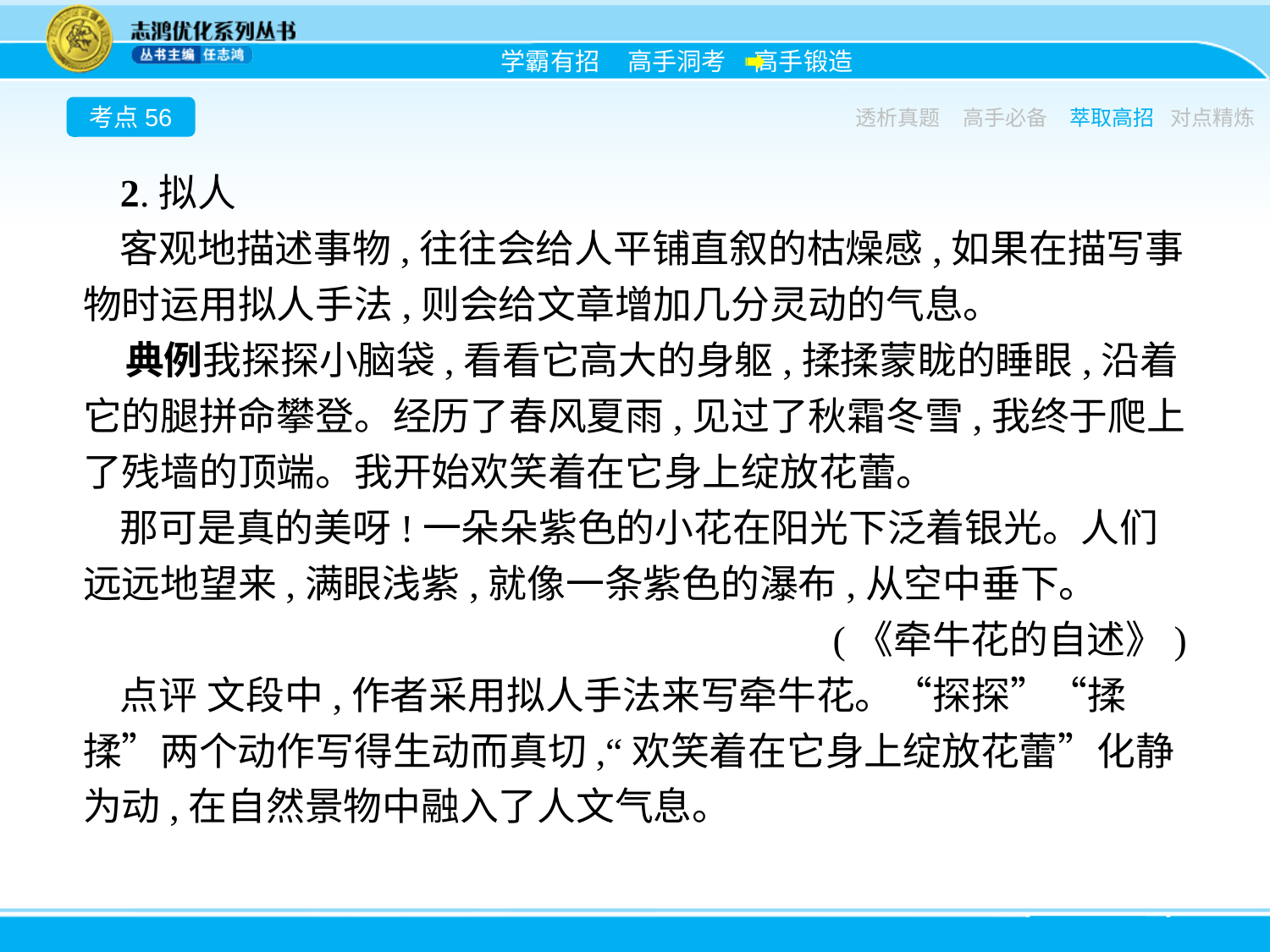

考点56
透析真题
高手必备
萃取高招
对点精炼
2.拟人
客观地描述事物,往往会给人平铺直叙的枯燥感,如果在描写事物时运用拟人手法,则会给文章增加几分灵动的气息。
典例我探探小脑袋,看看它高大的身躯,揉揉蒙眬的睡眼,沿着它的腿拼命攀登。经历了春风夏雨,见过了秋霜冬雪,我终于爬上了残墙的顶端。我开始欢笑着在它身上绽放花蕾。
那可是真的美呀!一朵朵紫色的小花在阳光下泛着银光。人们远远地望来,满眼浅紫,就像一条紫色的瀑布,从空中垂下。
(《牵牛花的自述》)
点评 文段中,作者采用拟人手法来写牵牛花。“探探”“揉揉”两个动作写得生动而真切,“欢笑着在它身上绽放花蕾”化静为动,在自然景物中融入了人文气息。